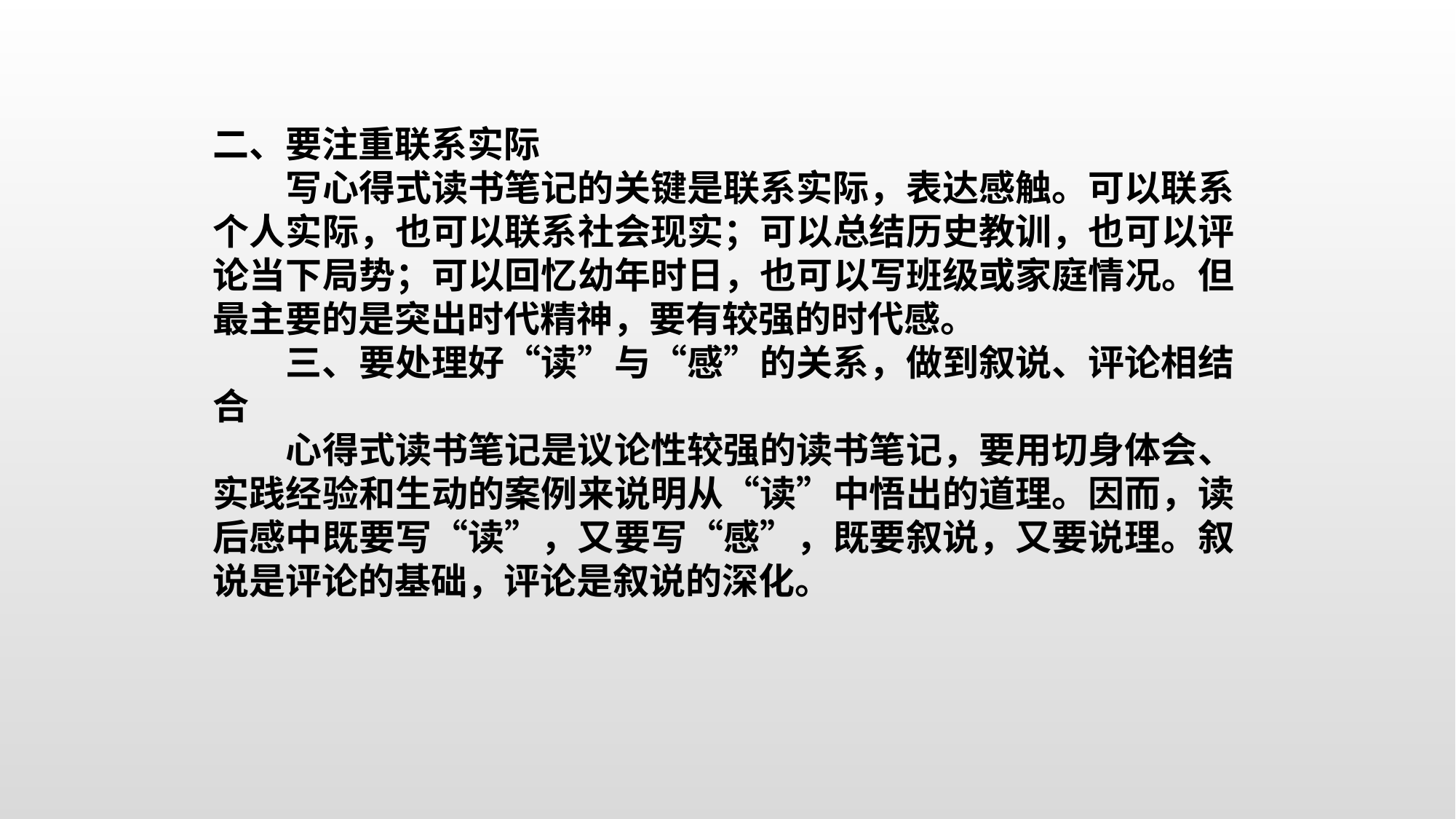

二、要注重联系实际
写心得式读书笔记的关键是联系实际，表达感触。可以联系个人实际，也可以联系社会现实；可以总结历史教训，也可以评论当下局势；可以回忆幼年时日，也可以写班级或家庭情况。但最主要的是突出时代精神，要有较强的时代感。
三、要处理好“读”与“感”的关系，做到叙说、评论相结合
心得式读书笔记是议论性较强的读书笔记，要用切身体会、实践经验和生动的案例来说明从“读”中悟出的道理。因而，读后感中既要写“读”，又要写“感”，既要叙说，又要说理。叙说是评论的基础，评论是叙说的深化。